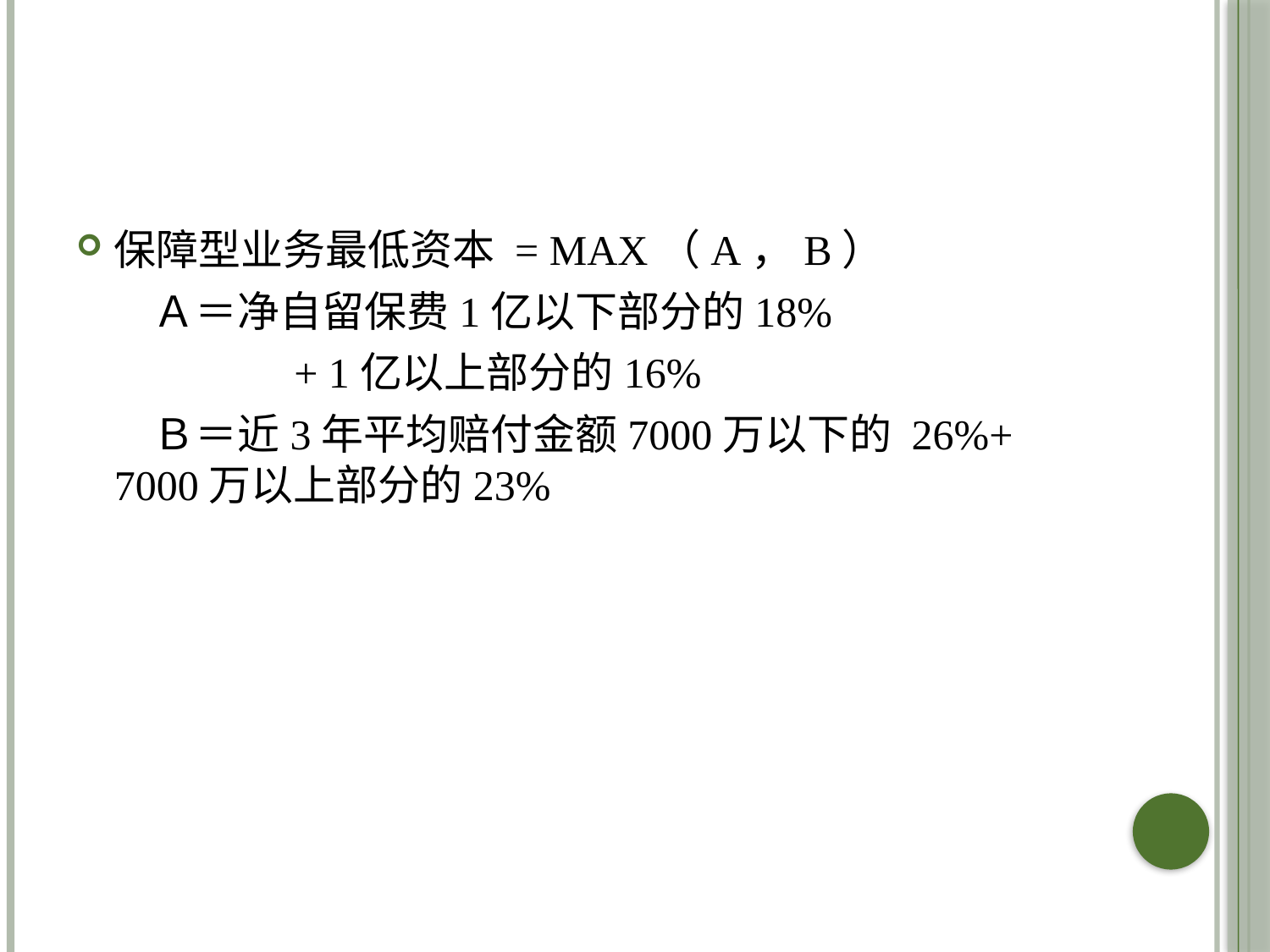

#
保障型业务最低资本 = MAX（A，B）
	   Ａ＝净自留保费1亿以下部分的18%
		     + 1亿以上部分的16%
	   Ｂ＝近3年平均赔付金额7000万以下的 26%+ 7000万以上部分的23%